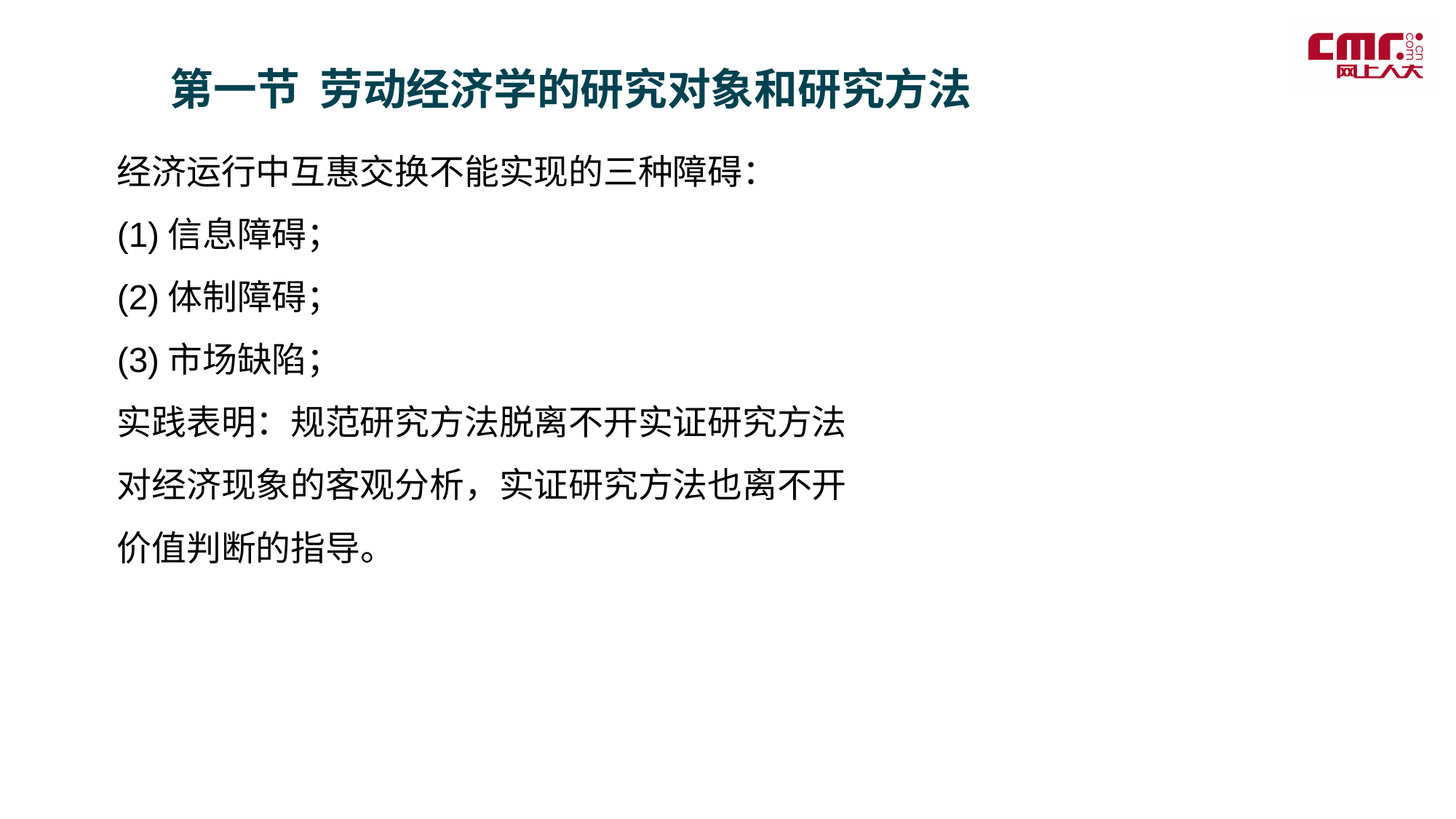

第一节  劳动经济学的研究对象和研究方法
经济运行中互惠交换不能实现的三种障碍：
(1)信息障碍；
(2)体制障碍；
(3)市场缺陷；
实践表明：规范研究方法脱离不开实证研究方法对经济现象的客观分析，实证研究方法也离不开价值判断的指导。